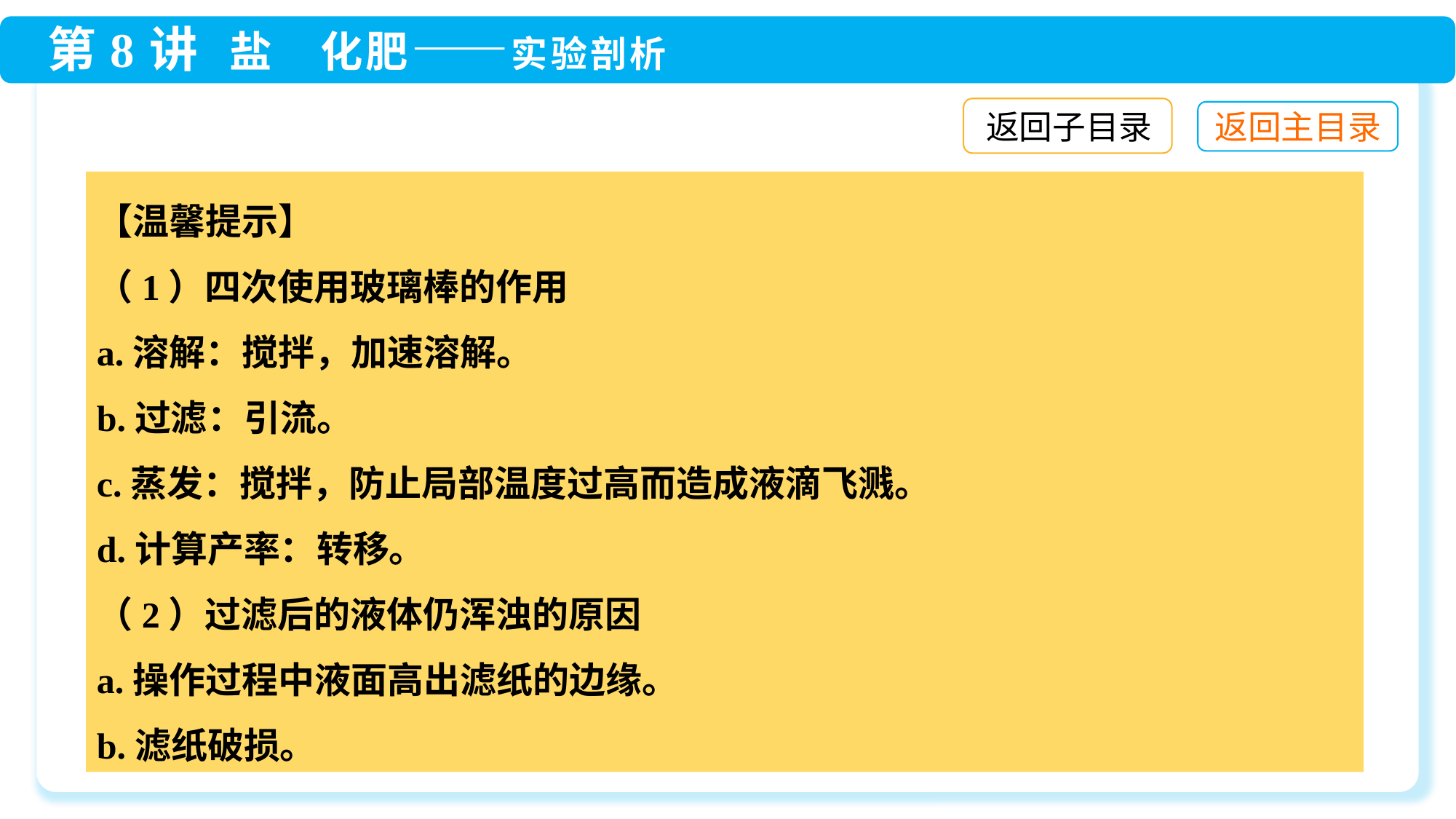

返回子目录
【温馨提示】
（1）四次使用玻璃棒的作用
a.溶解：搅拌，加速溶解。
b.过滤：引流。
c.蒸发：搅拌，防止局部温度过高而造成液滴飞溅。
d.计算产率：转移。
（2）过滤后的液体仍浑浊的原因
a.操作过程中液面高出滤纸的边缘。
b.滤纸破损。